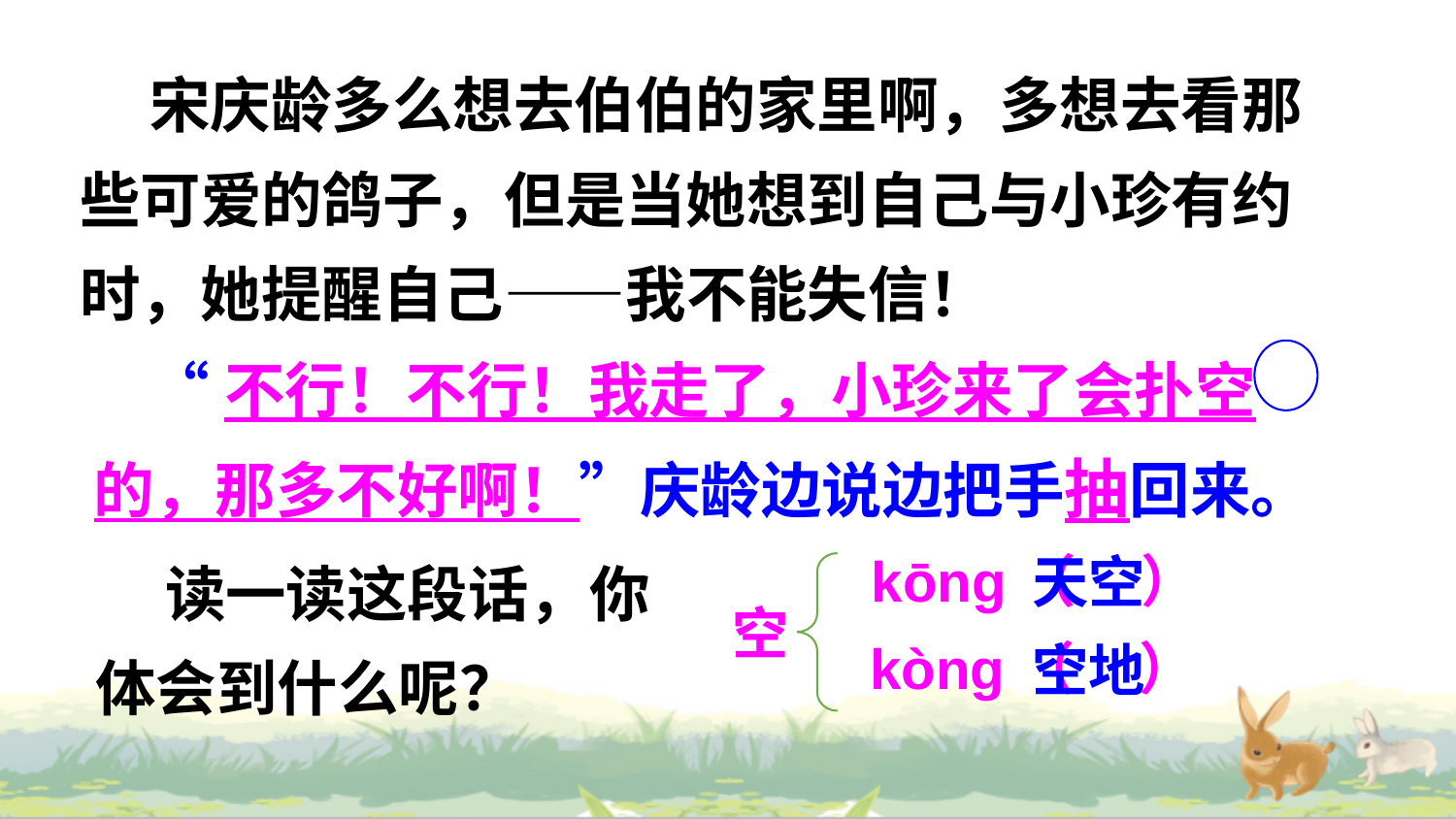

宋庆龄多么想去伯伯的家里啊，多想去看那些可爱的鸽子，但是当她想到自己与小珍有约时，她提醒自己——我不能失信！
    “不行！不行！我走了，小珍来了会扑空的，那多不好啊！”庆龄边说边把手抽回来。

    读一读这段话，你体会到什么呢？
kōnɡ（     ）
天空

空
kònɡ（     ）
空地